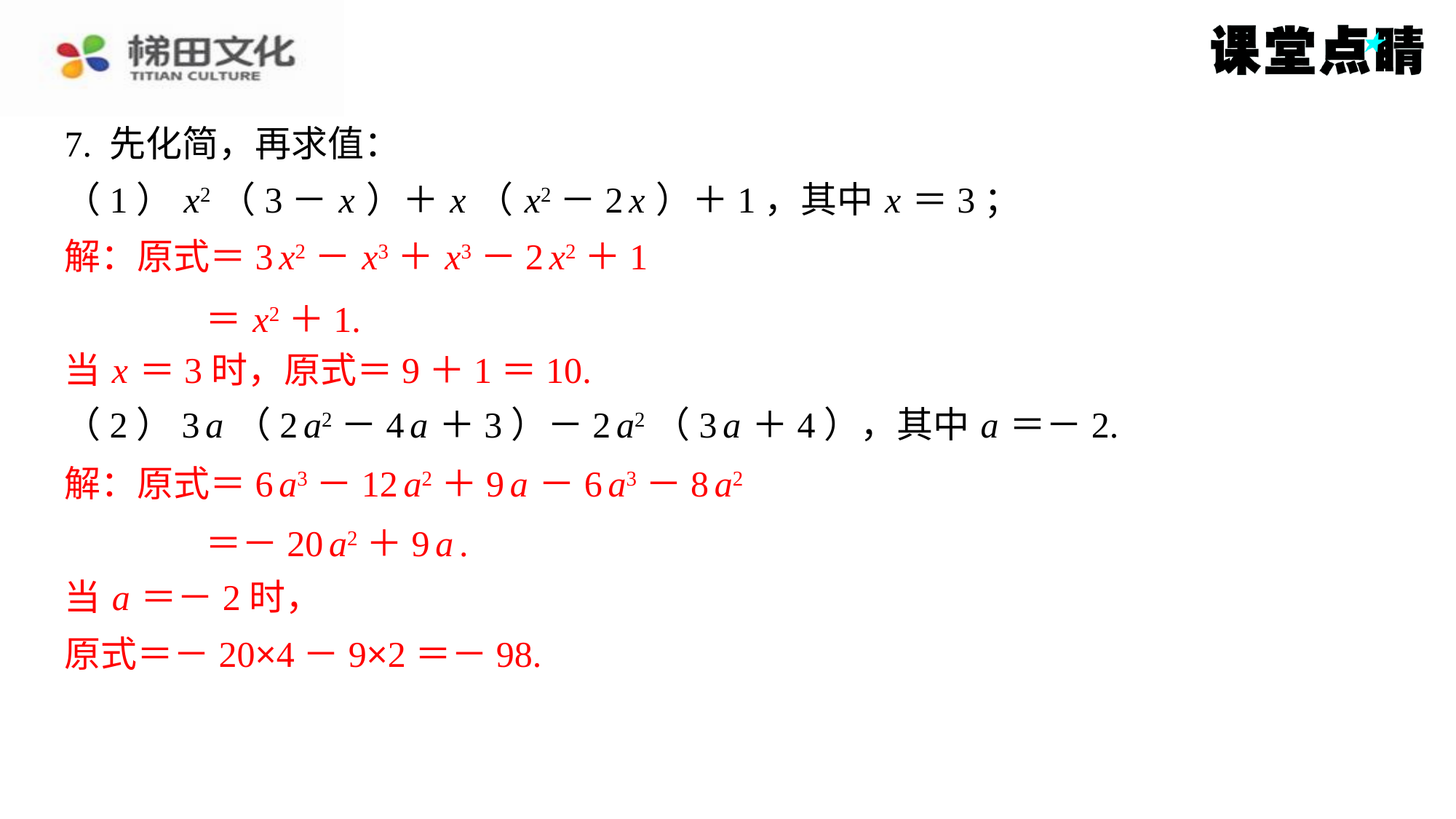

7. 先化简，再求值：
（1） x2（3－ x ）＋ x （ x2－2 x ）＋1，其中 x ＝3；
解：原式＝3 x2－ x3＋ x3－2 x2＋1
＝ x2＋1.
当 x ＝3时，原式＝9＋1＝10.
（2）3 a （2 a2－4 a ＋3）－2 a2（3 a ＋4），其中 a ＝－2.
解：原式＝6 a3－12 a2＋9 a －6 a3－8 a2
＝－20 a2＋9 a .
当 a ＝－2时，
原式＝－20×4－9×2＝－98.
解：原式＝3 x2－ x3＋ x3－2 x2＋1
＝ x2＋1.
当 x ＝3时，原式＝9＋1＝10.
解：原式＝6 a3－12 a2＋9 a －6 a3－8 a2
＝－20 a2＋9 a .
当 a ＝－2时，
原式＝－20×4－9×2＝－98.